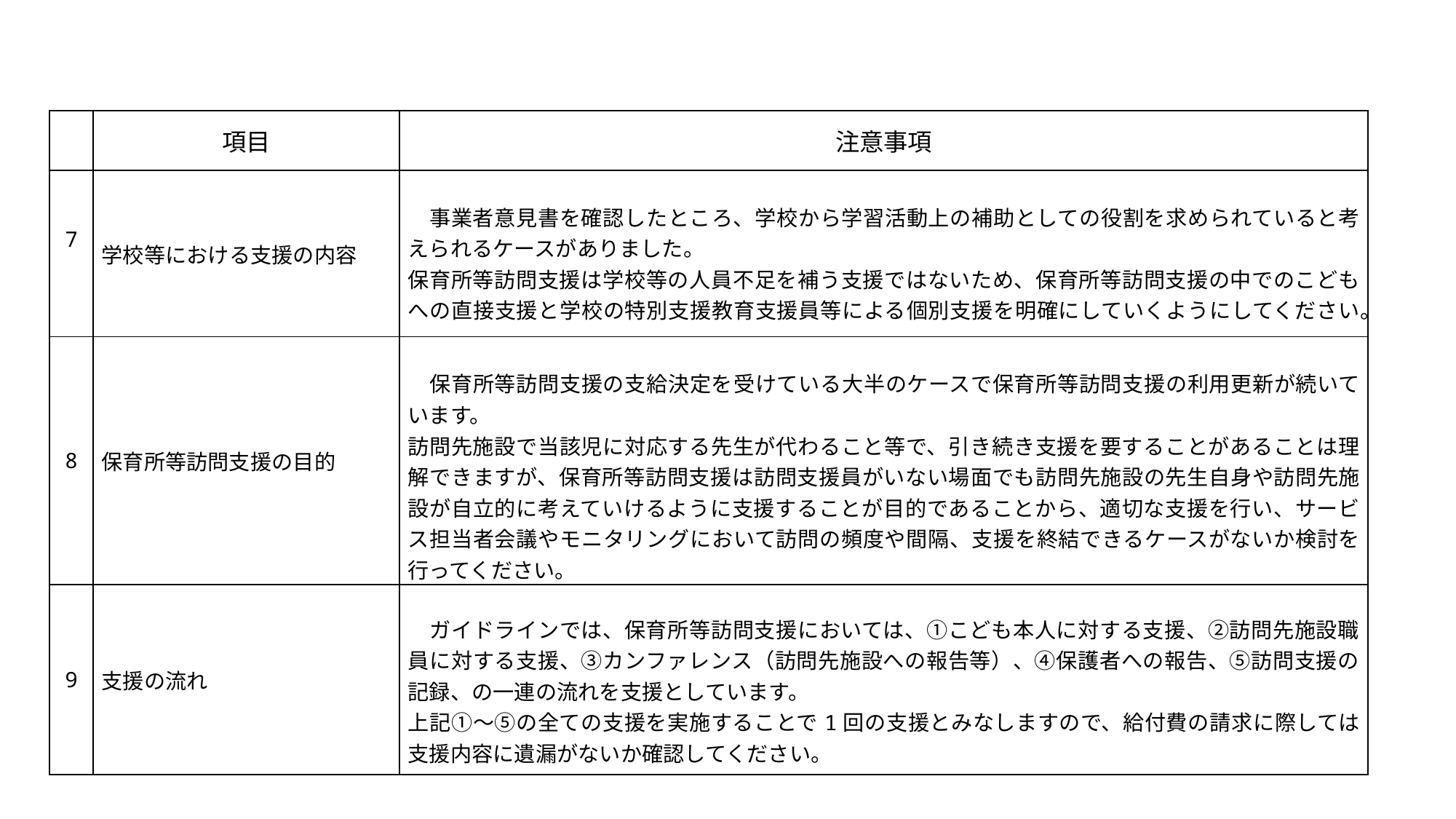

|  | 項目 | 注意事項 |
| --- | --- | --- |
| 7 | 学校等における支援の内容 | 事業者意見書を確認したところ、学校から学習活動上の補助としての役割を求められていると考えられるケースがありました。 保育所等訪問支援は学校等の人員不足を補う支援ではないため、保育所等訪問支援の中でのこどもへの直接支援と学校の特別支援教育支援員等による個別支援を明確にしていくようにしてください。 |
| 8 | 保育所等訪問支援の目的 | 保育所等訪問支援の支給決定を受けている大半のケースで保育所等訪問支援の利用更新が続いています。 訪問先施設で当該児に対応する先生が代わること等で、引き続き支援を要することがあることは理解できますが、保育所等訪問支援は訪問支援員がいない場面でも訪問先施設の先生自身や訪問先施設が自立的に考えていけるように支援することが目的であることから、適切な支援を行い、サービス担当者会議やモニタリングにおいて訪問の頻度や間隔、支援を終結できるケースがないか検討を行ってください。 |
| 9 | 支援の流れ | ガイドラインでは、保育所等訪問支援においては、①こども本人に対する支援、②訪問先施設職員に対する支援、③カンファレンス（訪問先施設への報告等）、④保護者への報告、⑤訪問支援の記録、の一連の流れを支援としています。 上記①～⑤の全ての支援を実施することで1回の支援とみなしますので、給付費の請求に際しては支援内容に遺漏がないか確認してください。 |